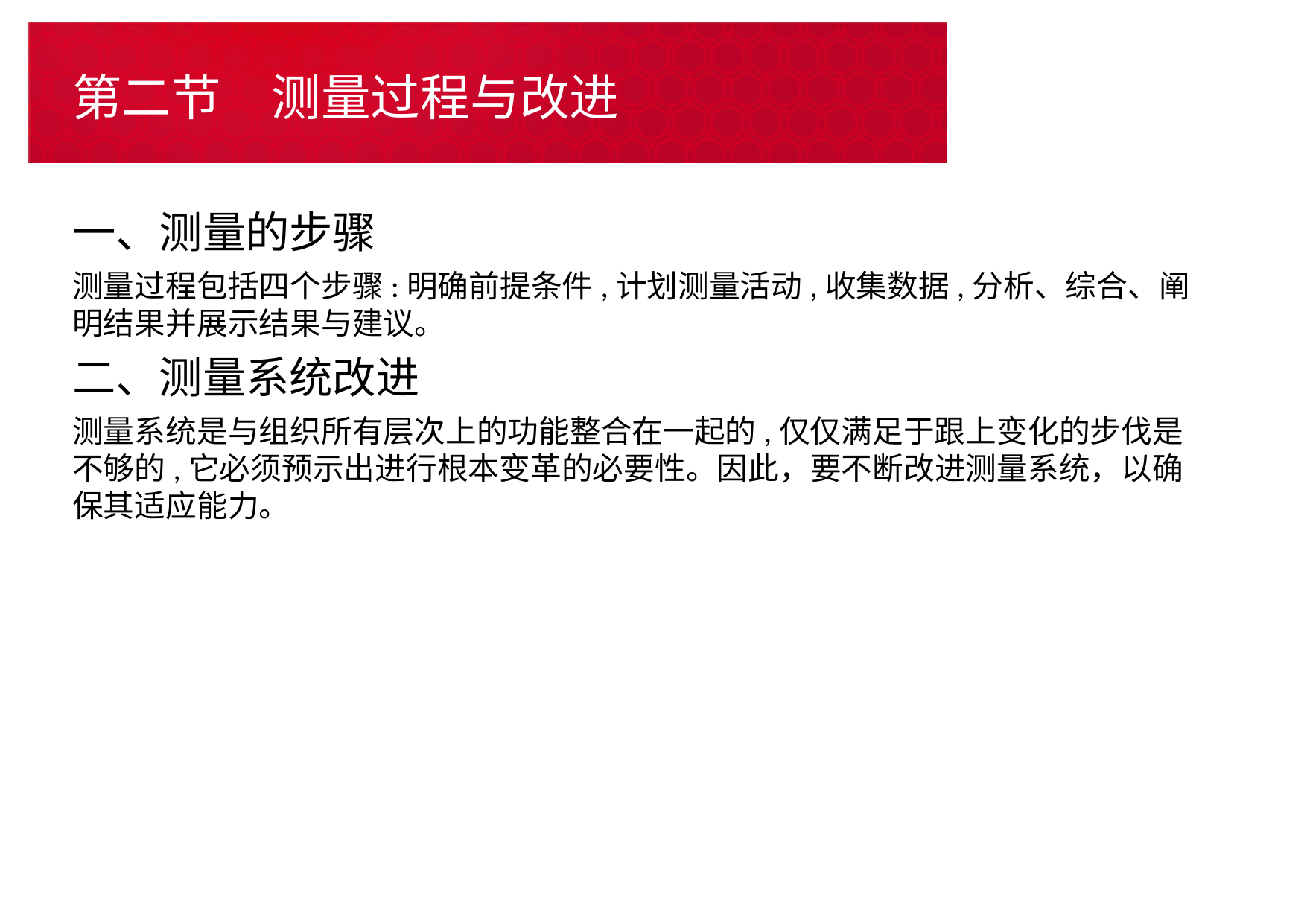

# 第二节　测量过程与改进
一、测量的步骤
测量过程包括四个步骤:明确前提条件,计划测量活动,收集数据,分析、综合、阐明结果并展示结果与建议。
二、测量系统改进
测量系统是与组织所有层次上的功能整合在一起的,仅仅满足于跟上变化的步伐是不够的,它必须预示出进行根本变革的必要性。因此，要不断改进测量系统，以确保其适应能力。